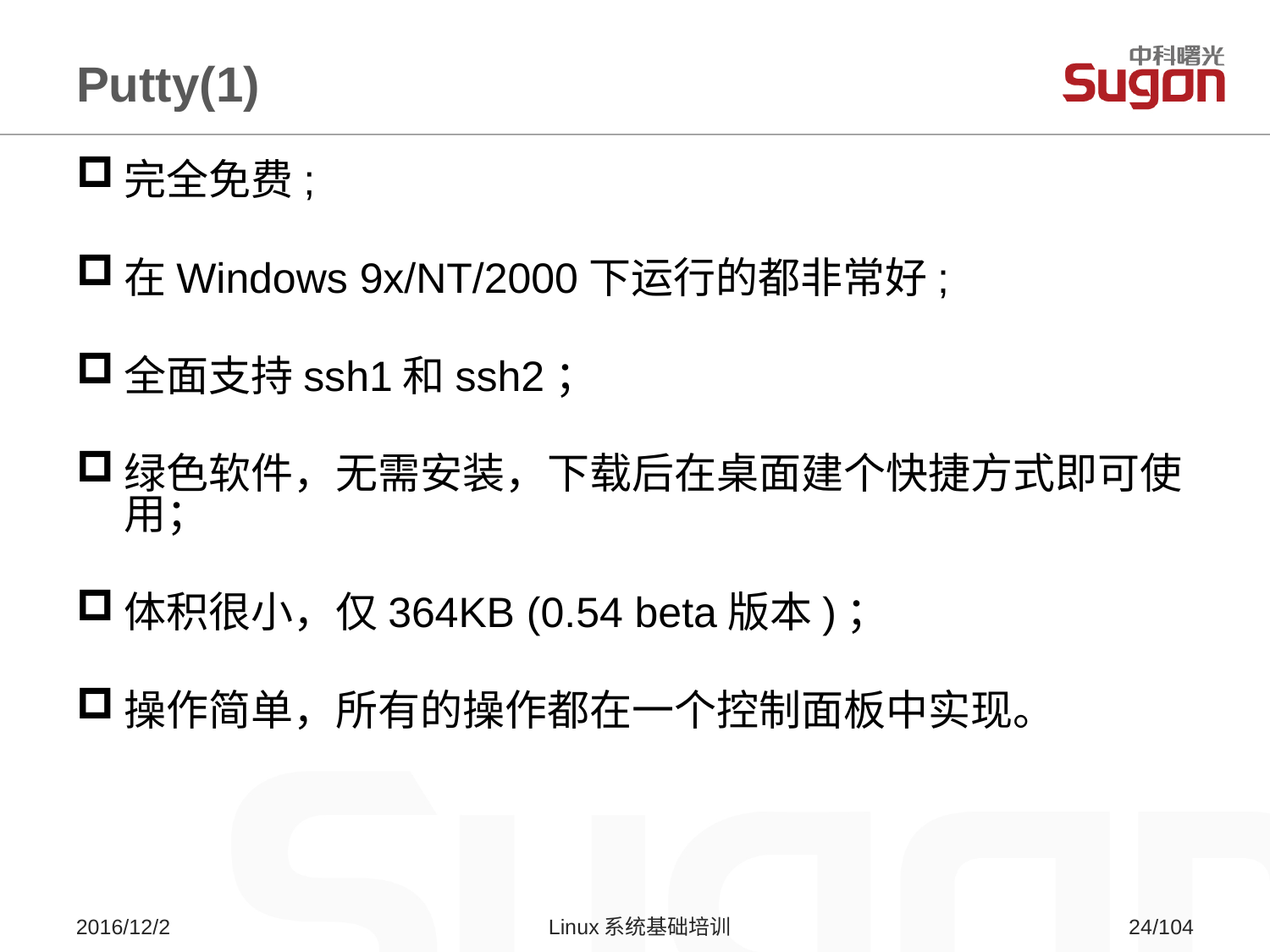

# Putty(1)
完全免费;

在Windows 9x/NT/2000下运行的都非常好;

全面支持ssh1和ssh2；

绿色软件，无需安装，下载后在桌面建个快捷方式即可使用；

体积很小，仅364KB (0.54 beta版本)；

操作简单，所有的操作都在一个控制面板中实现。